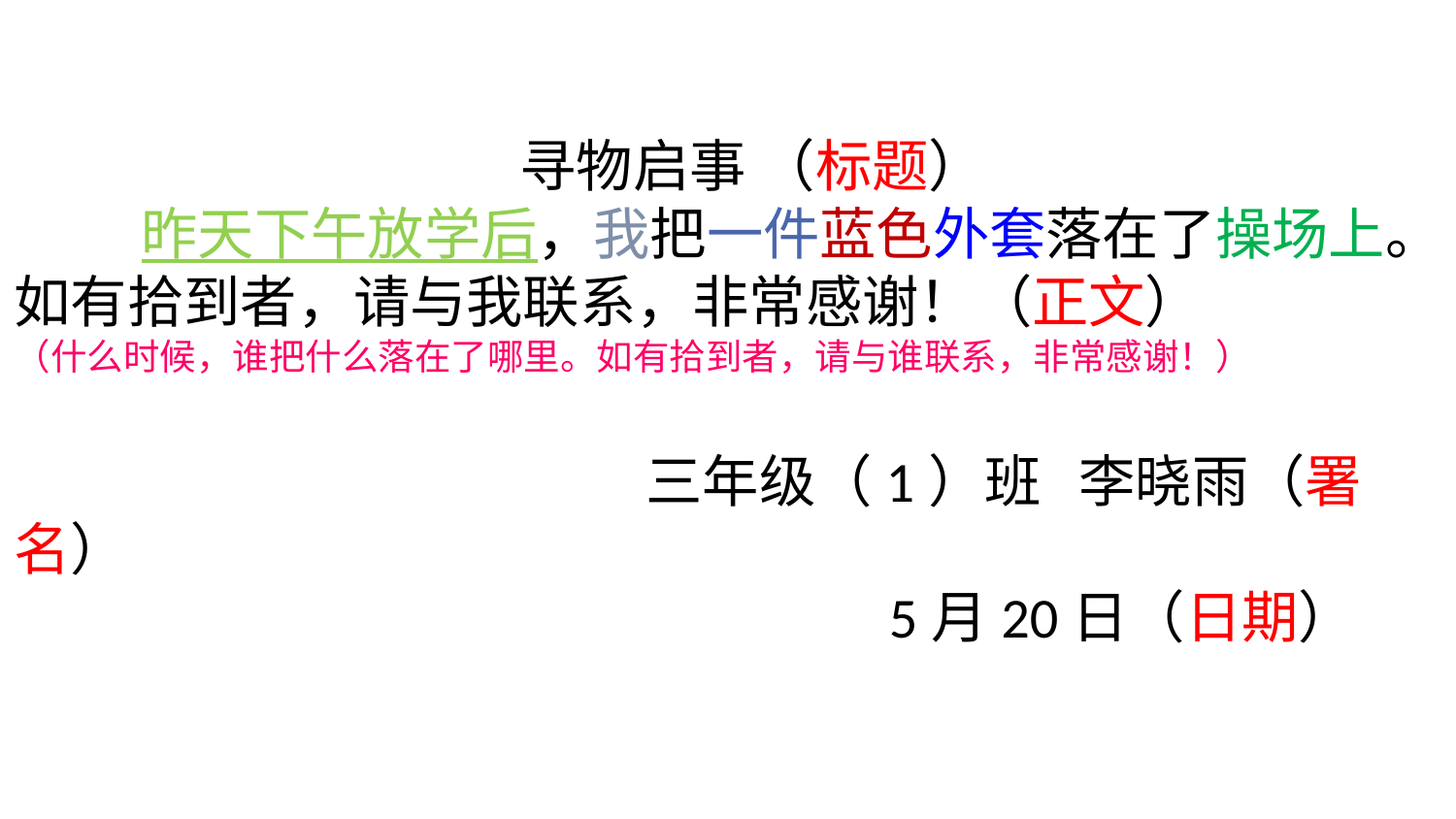

寻物启事 （标题）
         昨天下午放学后，我把一件蓝色外套落在了操场上。如有拾到者，请与我联系，非常感谢！（正文）
（什么时候，谁把什么落在了哪里。如有拾到者，请与谁联系，非常感谢！）

                                                 三年级（1）班   李晓雨（署名）
                                                                    5月20日（日期）